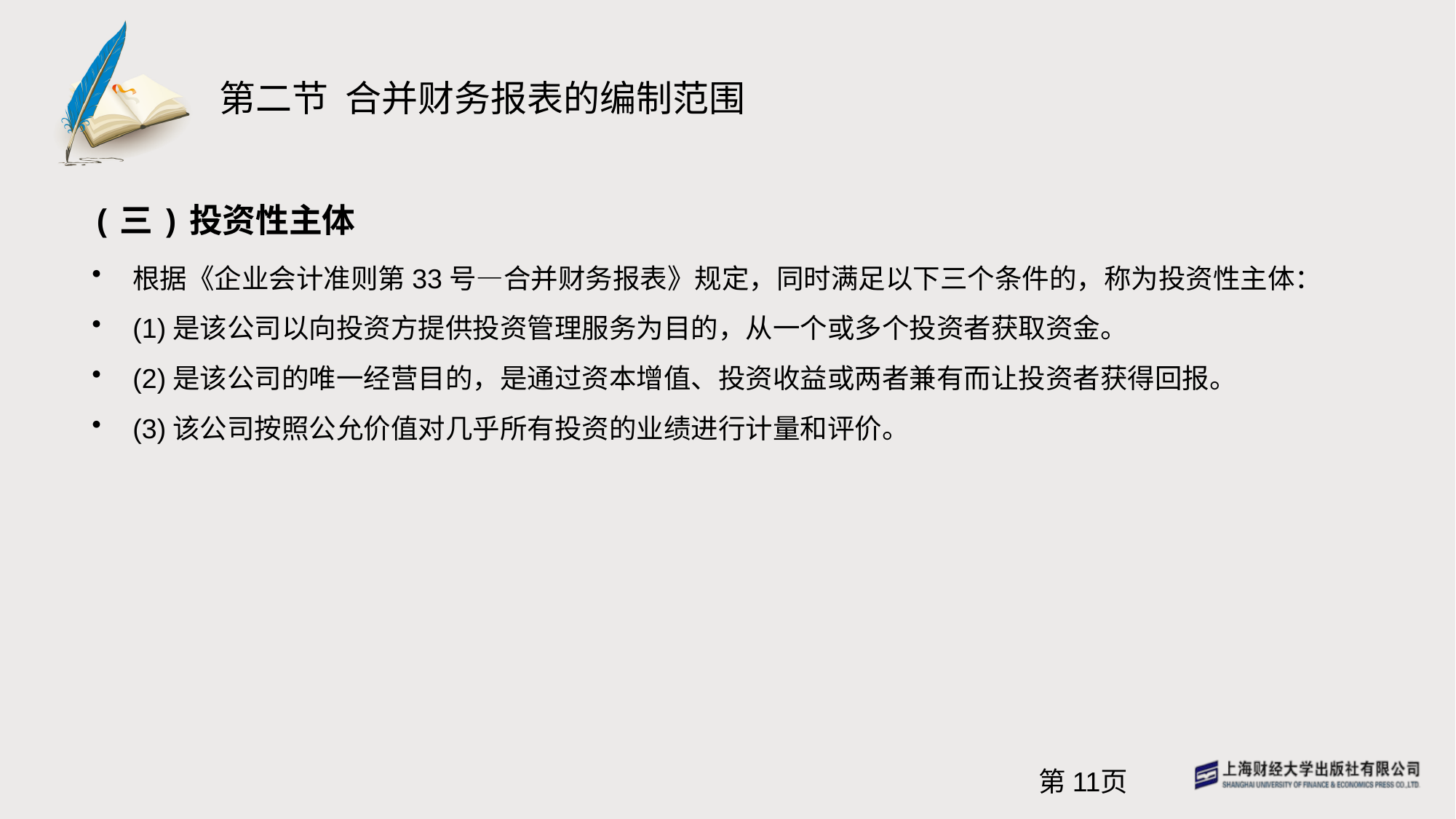

# 第二节  合并财务报表的编制范围
(三)投资性主体
根据《企业会计准则第33号—合并财务报表》规定，同时满足以下三个条件的，称为投资性主体：
(1)是该公司以向投资方提供投资管理服务为目的，从一个或多个投资者获取资金。
(2)是该公司的唯一经营目的，是通过资本增值、投资收益或两者兼有而让投资者获得回报。
(3)该公司按照公允价值对几乎所有投资的业绩进行计量和评价。

11